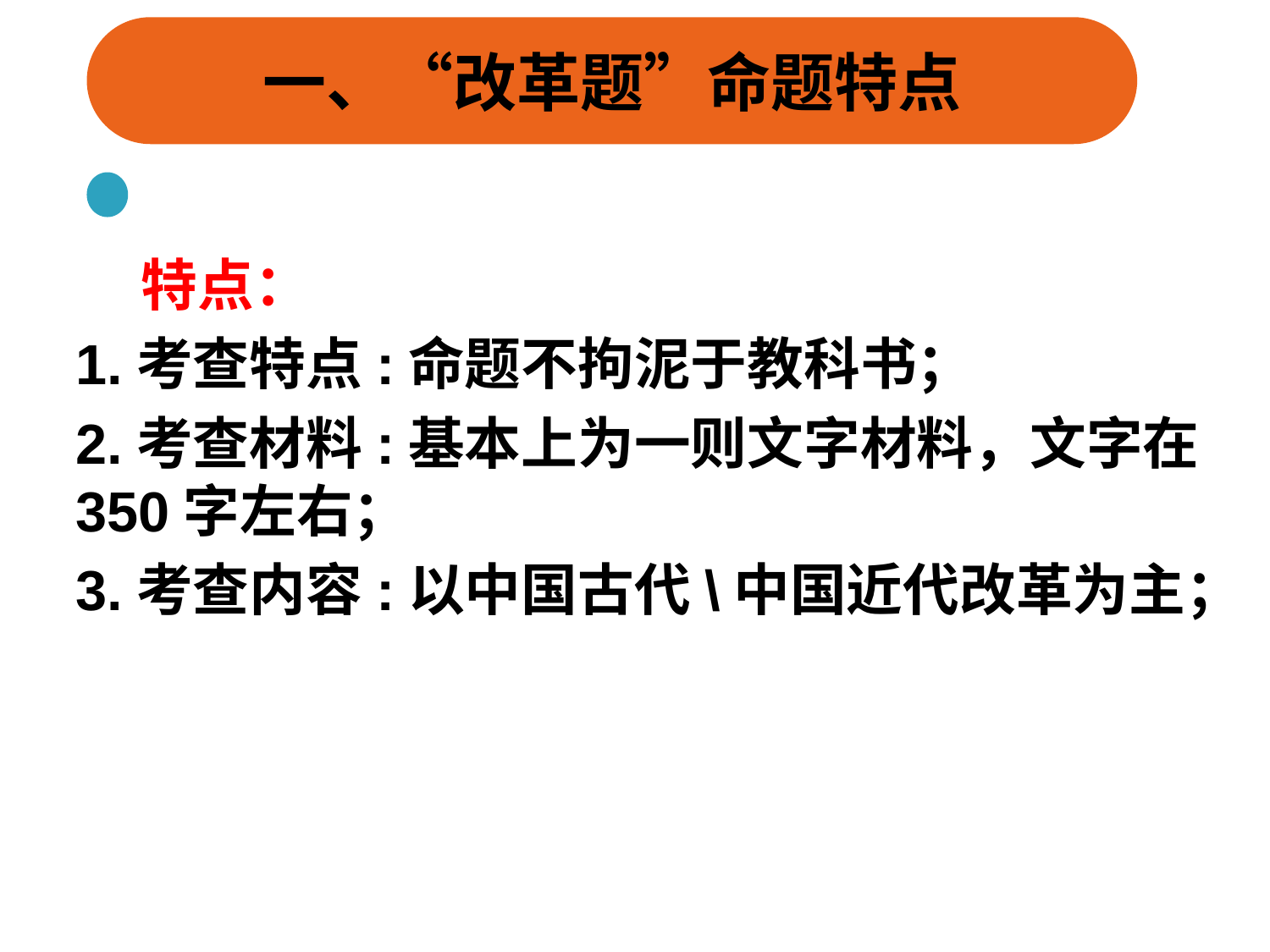

#
一、“改革题”命题特点

    特点：
1.考查特点:命题不拘泥于教科书；
2.考查材料:基本上为一则文字材料，文字在350字左右；
3.考查内容:以中国古代\中国近代改革为主；